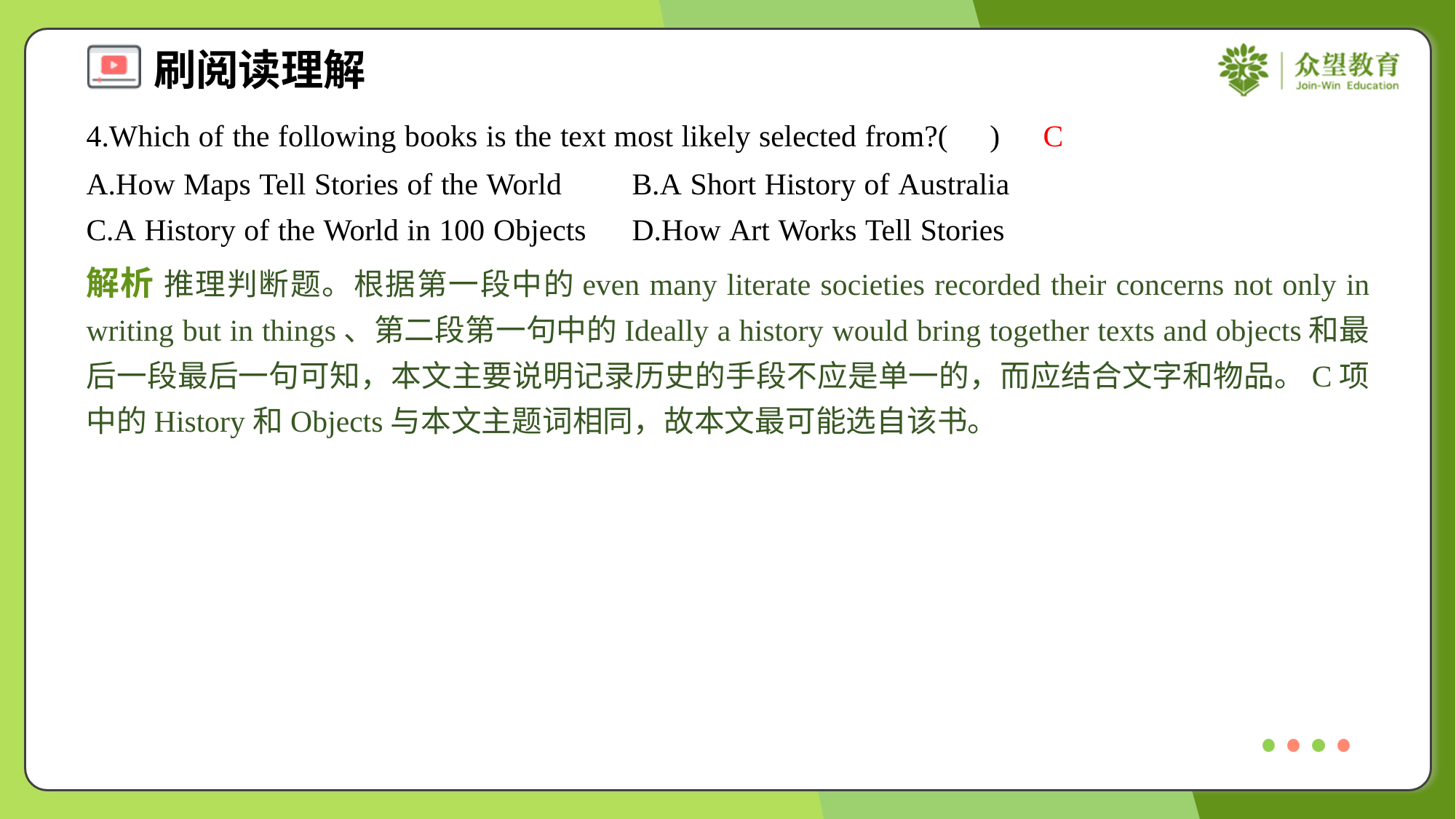

4.Which of the following books is the text most likely selected from?(     )
C
A.How Maps Tell Stories of the World	B.A Short History of Australia
C.A History of the World in 100 Objects	D.How Art Works Tell Stories
解析 推理判断题。根据第一段中的even many literate societies recorded their concerns not only in writing but in things、第二段第一句中的Ideally a history would bring together texts and objects和最后一段最后一句可知，本文主要说明记录历史的手段不应是单一的，而应结合文字和物品。C项中的History和Objects与本文主题词相同，故本文最可能选自该书。